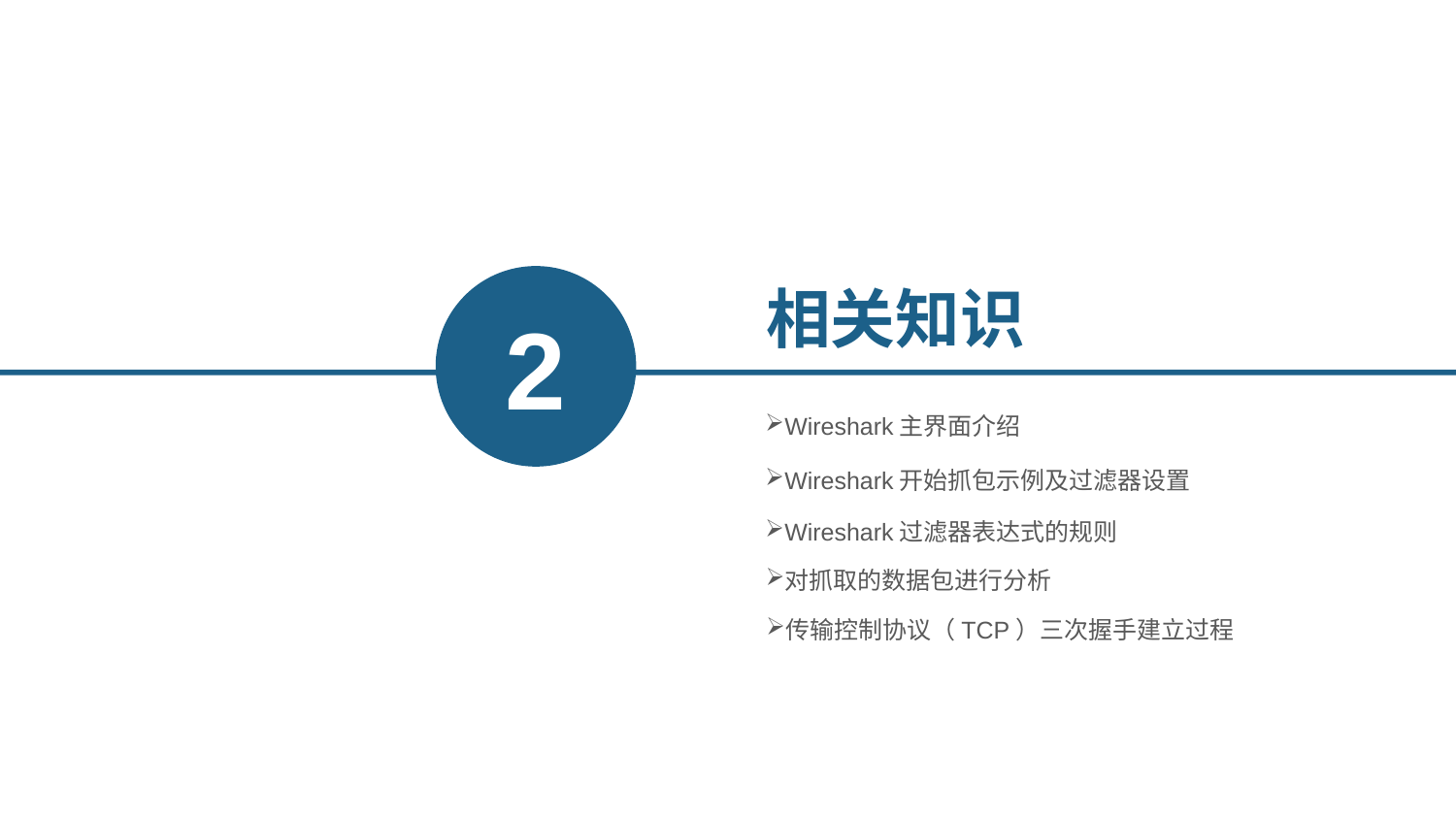

2
相关知识

Wireshark主界面介绍
Wireshark开始抓包示例及过滤器设置
Wireshark过滤器表达式的规则
对抓取的数据包进行分析
传输控制协议（TCP）三次握手建立过程